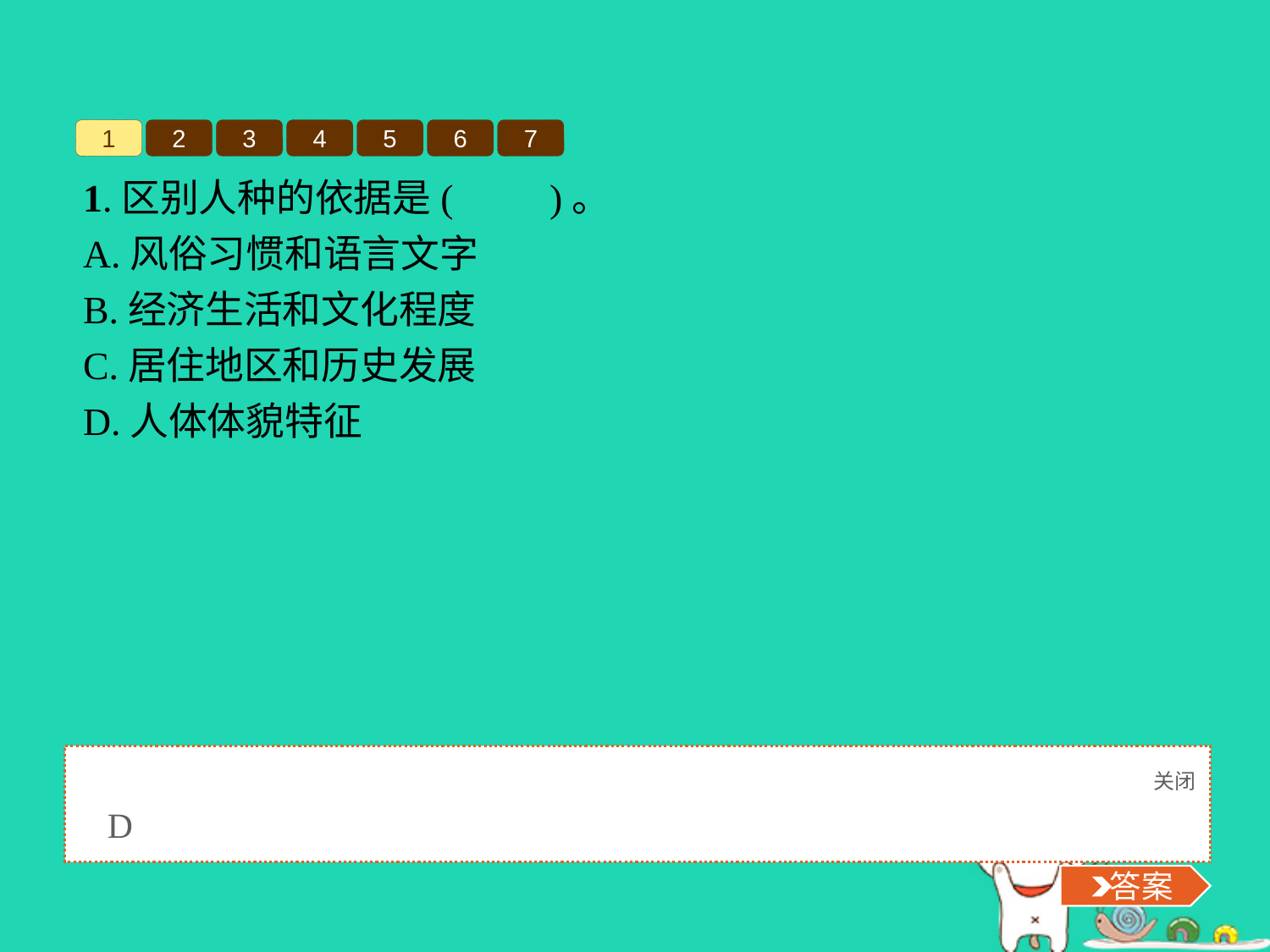

1
2
3
4
5
6
7
1.区别人种的依据是(　　)。
A.风俗习惯和语言文字
B.经济生活和文化程度
C.居住地区和历史发展
D.人体体貌特征

关闭
  答案

D
  答案